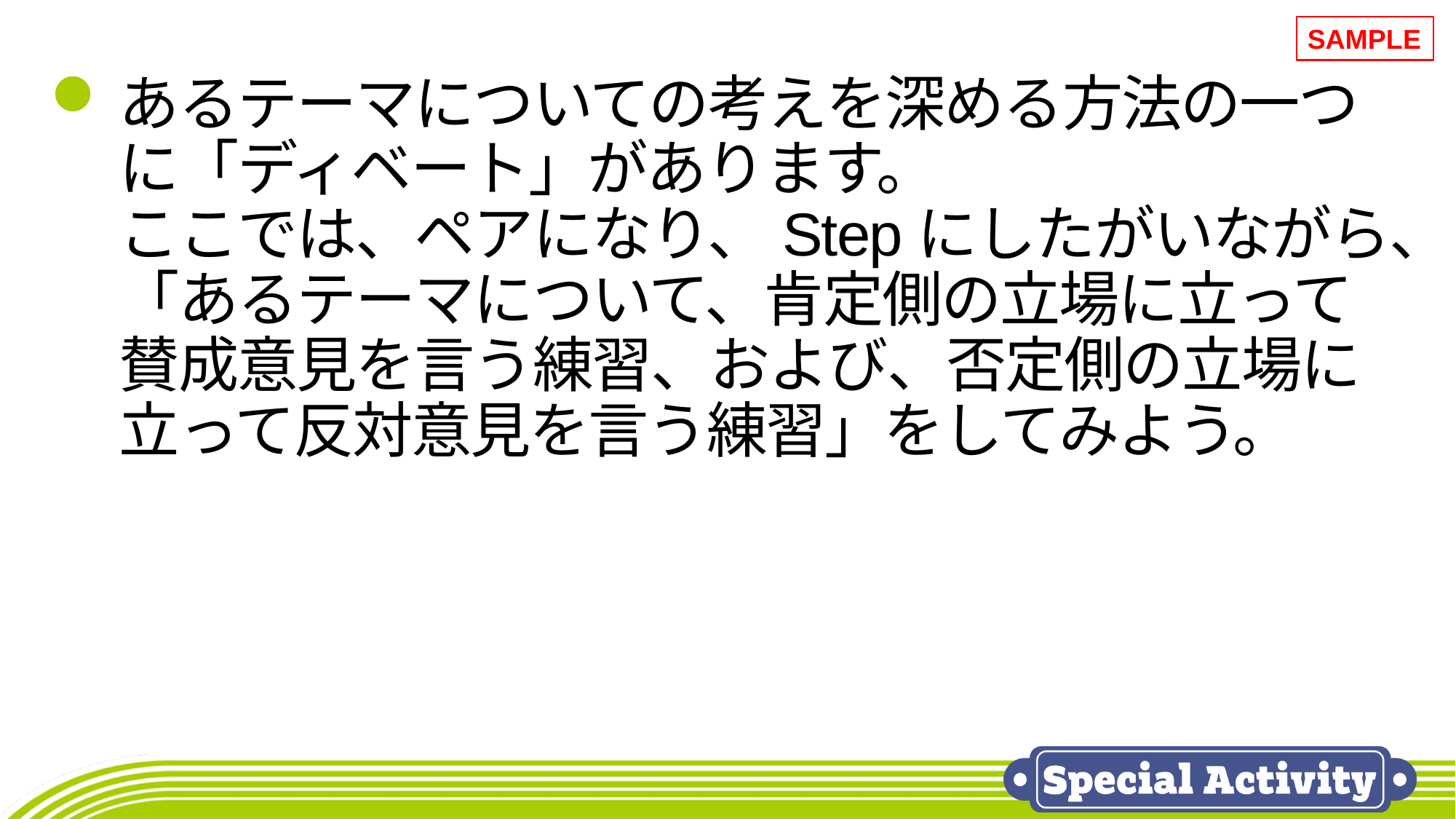

SAMPLE
あるテーマについての考えを深める方法の一つに「ディベート」があります。
ここでは、ペアになり、Stepにしたがいながら、「あるテーマについて、肯定側の立場に立って賛成意見を言う練習、および、否定側の立場に立って反対意見を言う練習」をしてみよう。